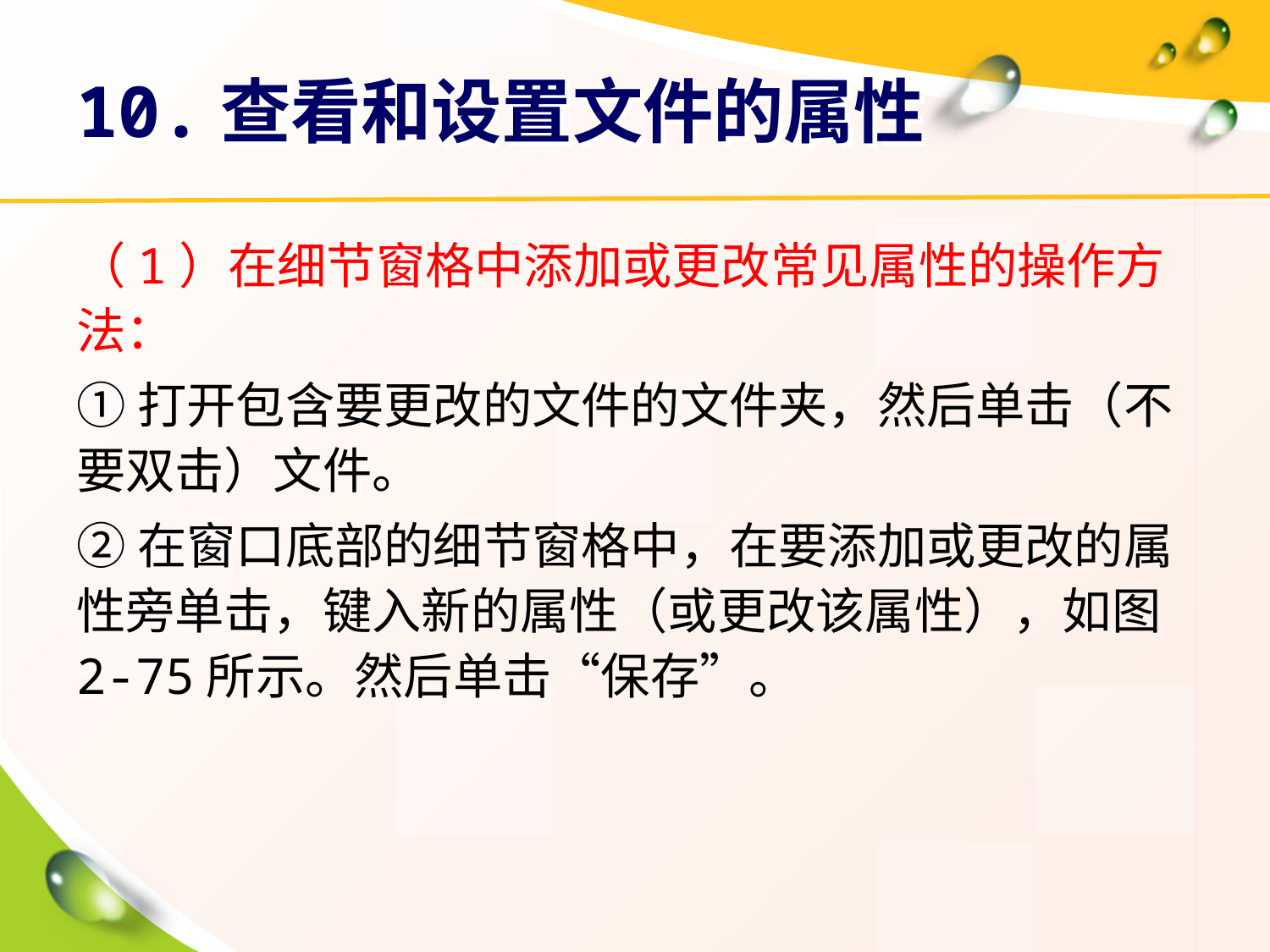

# 10.查看和设置文件的属性
（1）在细节窗格中添加或更改常见属性的操作方法：
①打开包含要更改的文件的文件夹，然后单击（不要双击）文件。
②在窗口底部的细节窗格中，在要添加或更改的属性旁单击，键入新的属性（或更改该属性），如图2-75所示。然后单击“保存”。